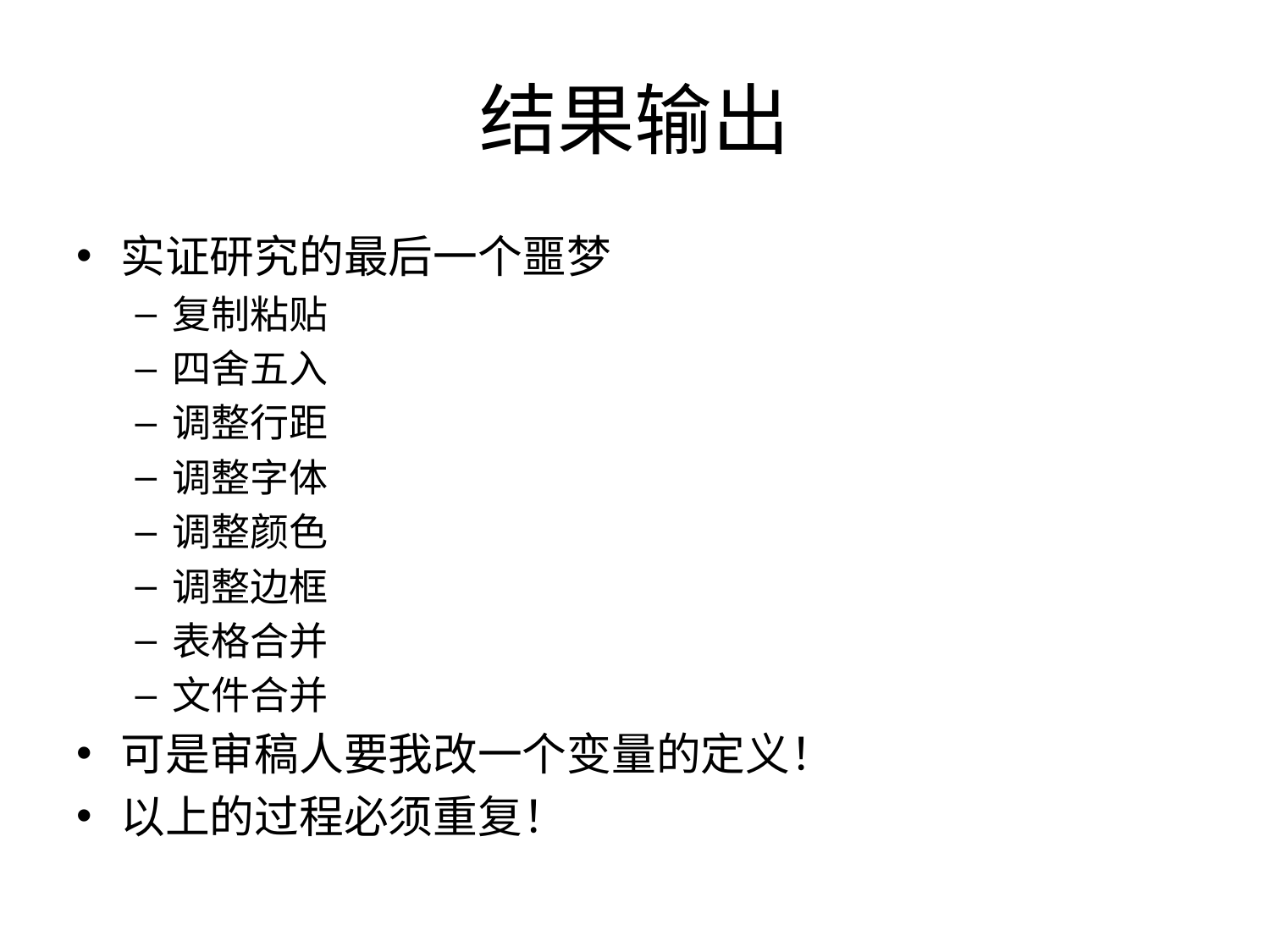

# 结果输出
实证研究的最后一个噩梦
复制粘贴
四舍五入
调整行距
调整字体
调整颜色
调整边框
表格合并
文件合并
可是审稿人要我改一个变量的定义！
以上的过程必须重复！